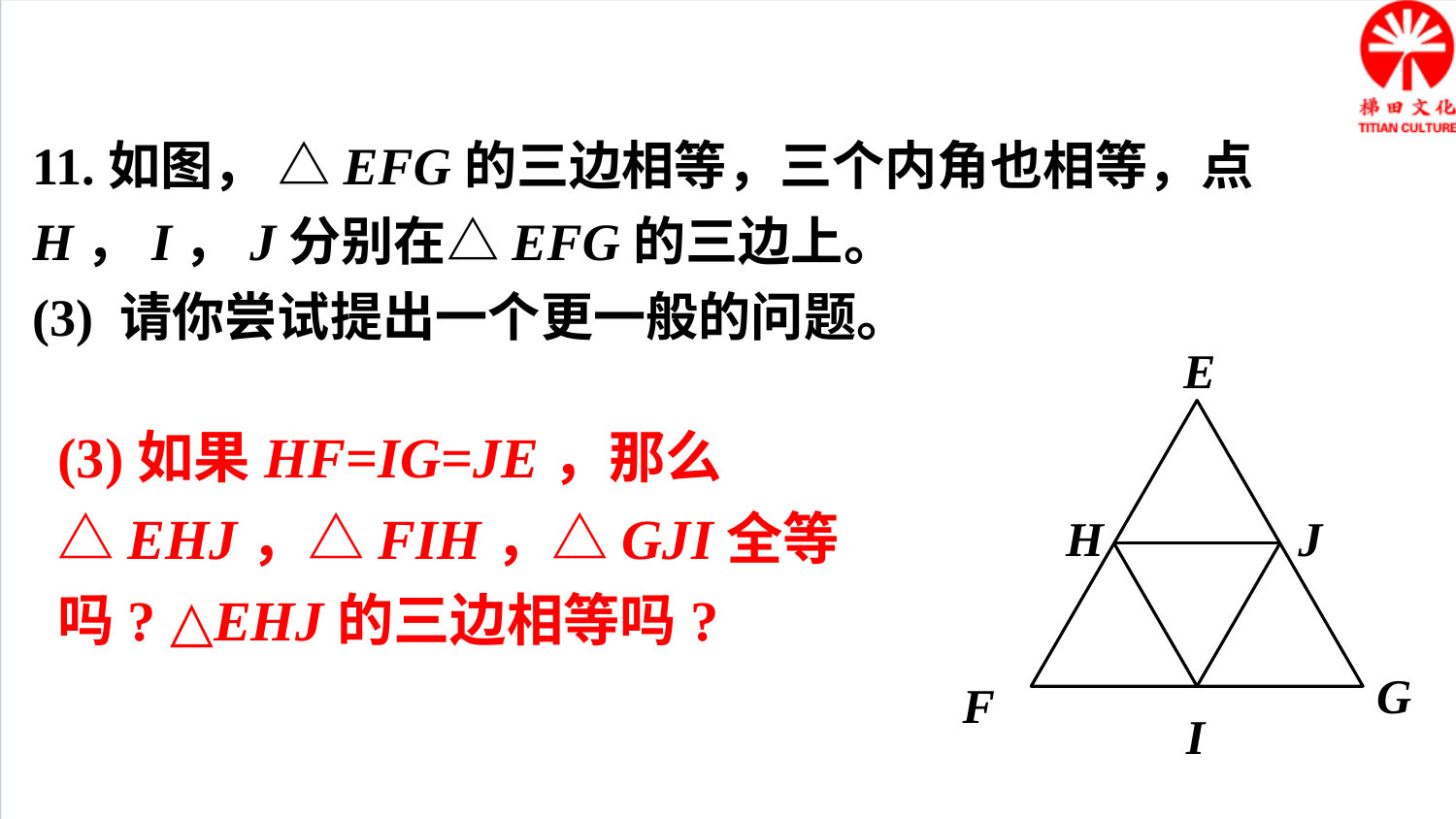

11.如图， △EFG的三边相等，三个内角也相等，点H，I，J分别在△EFG的三边上。
(3) 请你尝试提出一个更一般的问题。
E

H
J
G
F
I
(3)如果HF=IG=JE，那么△EHJ，△FIH，△GJI全等吗? △EHJ的三边相等吗?